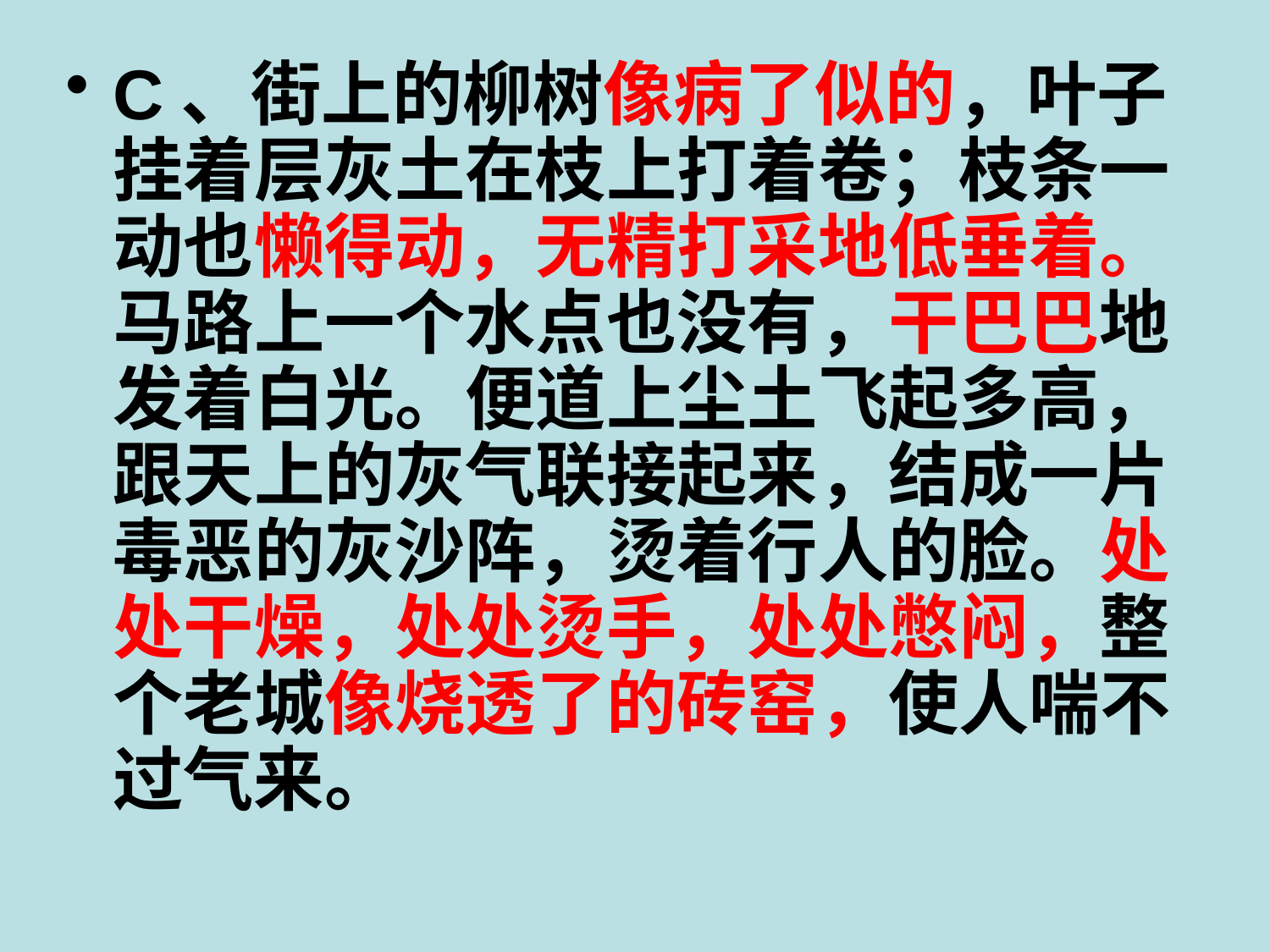

#
C、街上的柳树像病了似的，叶子挂着层灰土在枝上打着卷；枝条一动也懒得动，无精打采地低垂着。马路上一个水点也没有，干巴巴地发着白光。便道上尘土飞起多高，跟天上的灰气联接起来，结成一片毒恶的灰沙阵，烫着行人的脸。处处干燥，处处烫手，处处憋闷，整个老城像烧透了的砖窑，使人喘不过气来。